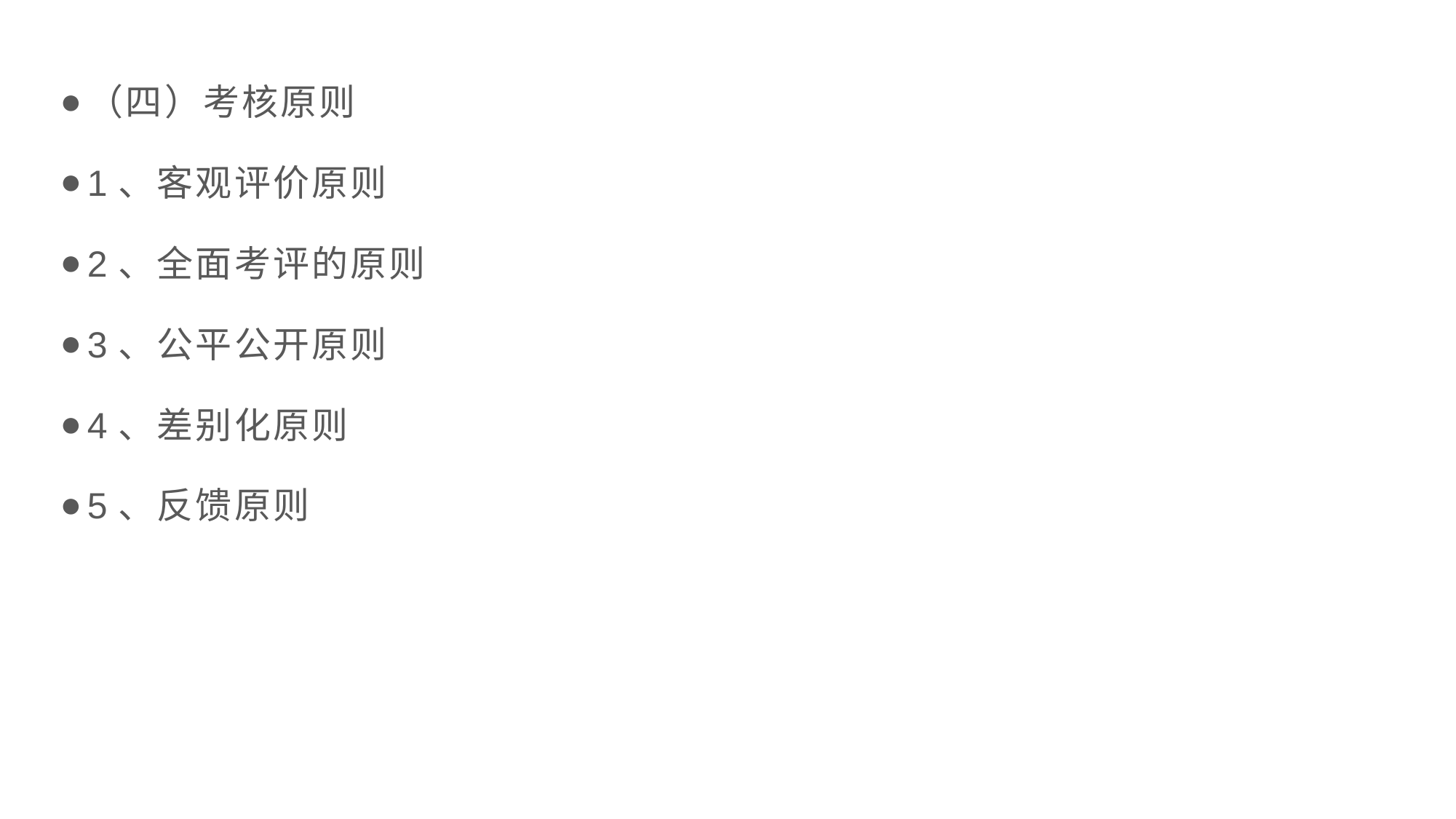

（四）考核原则
1、客观评价原则
2、全面考评的原则
3、公平公开原则
4、差别化原则
5、反馈原则